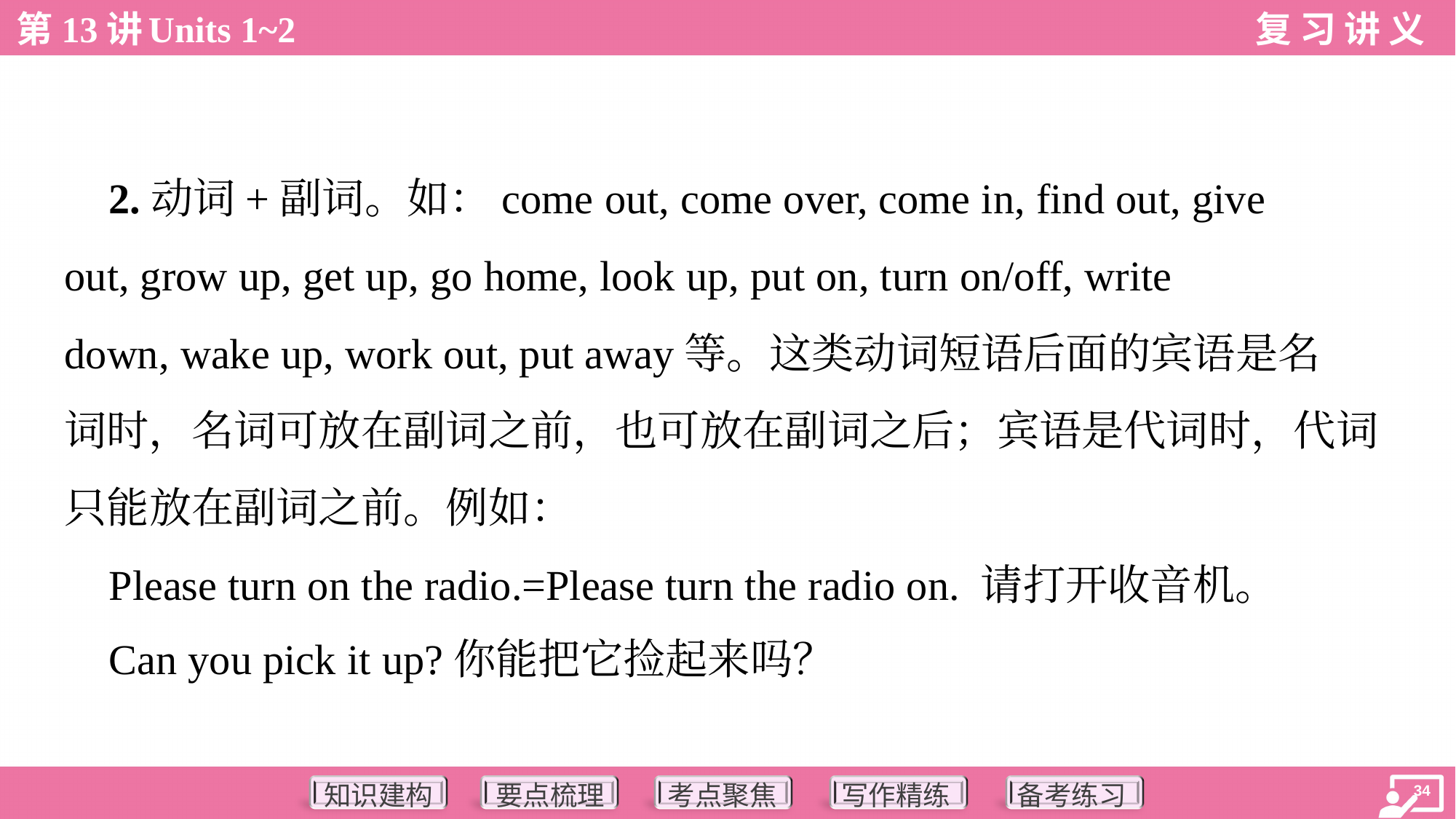

2.动词+副词。如：come out, come over, come in, find out, give
out, grow up, get up, go home, look up, put on, turn on/off, write
down, wake up, work out, put away等。这类动词短语后面的宾语是名
词时，名词可放在副词之前，也可放在副词之后；宾语是代词时，代词
只能放在副词之前。例如：
    Please turn on the radio.=Please turn the radio on. 请打开收音机。
    Can you pick it up?你能把它捡起来吗？